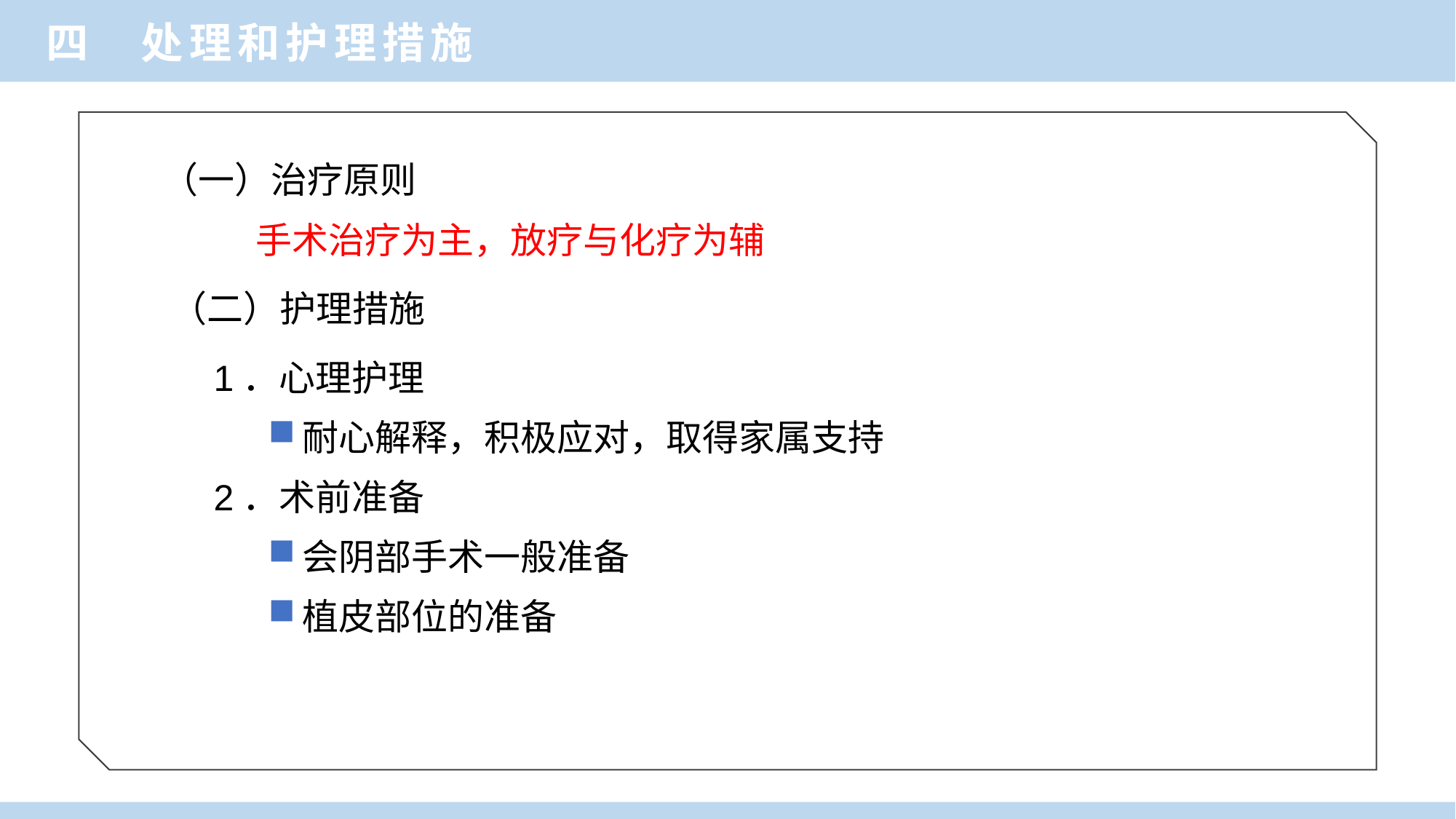

四   处理和护理措施

（一）治疗原则
手术治疗为主，放疗与化疗为辅
（二）护理措施
1．心理护理
耐心解释，积极应对，取得家属支持
2．术前准备
会阴部手术一般准备
植皮部位的准备